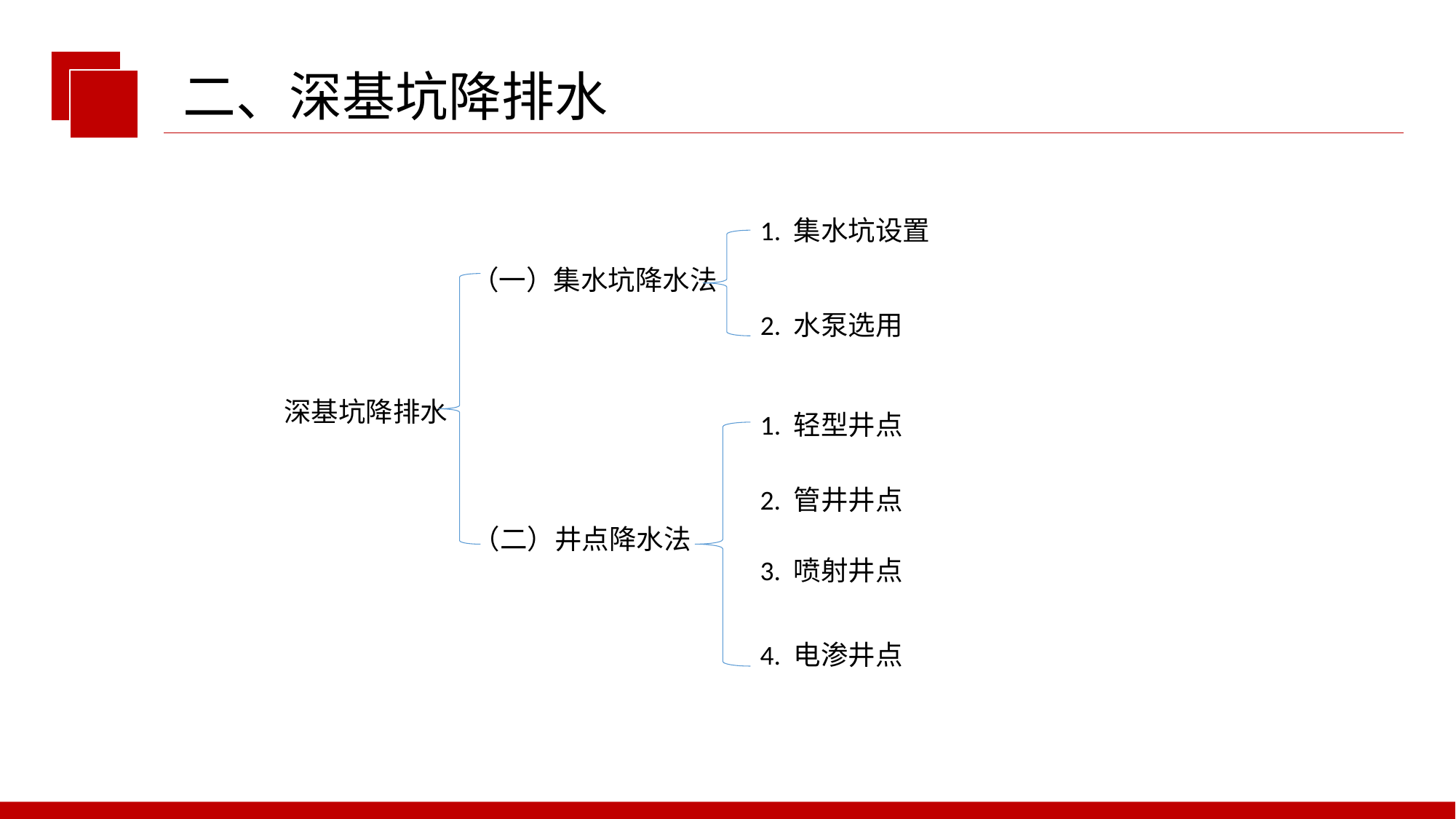

二、深基坑降排水
1. 集水坑设置

（一）集水坑降水法

2. 水泵选用
深基坑降排水
1. 轻型井点

2. 管井井点
（二）井点降水法
3. 喷射井点
4. 电渗井点